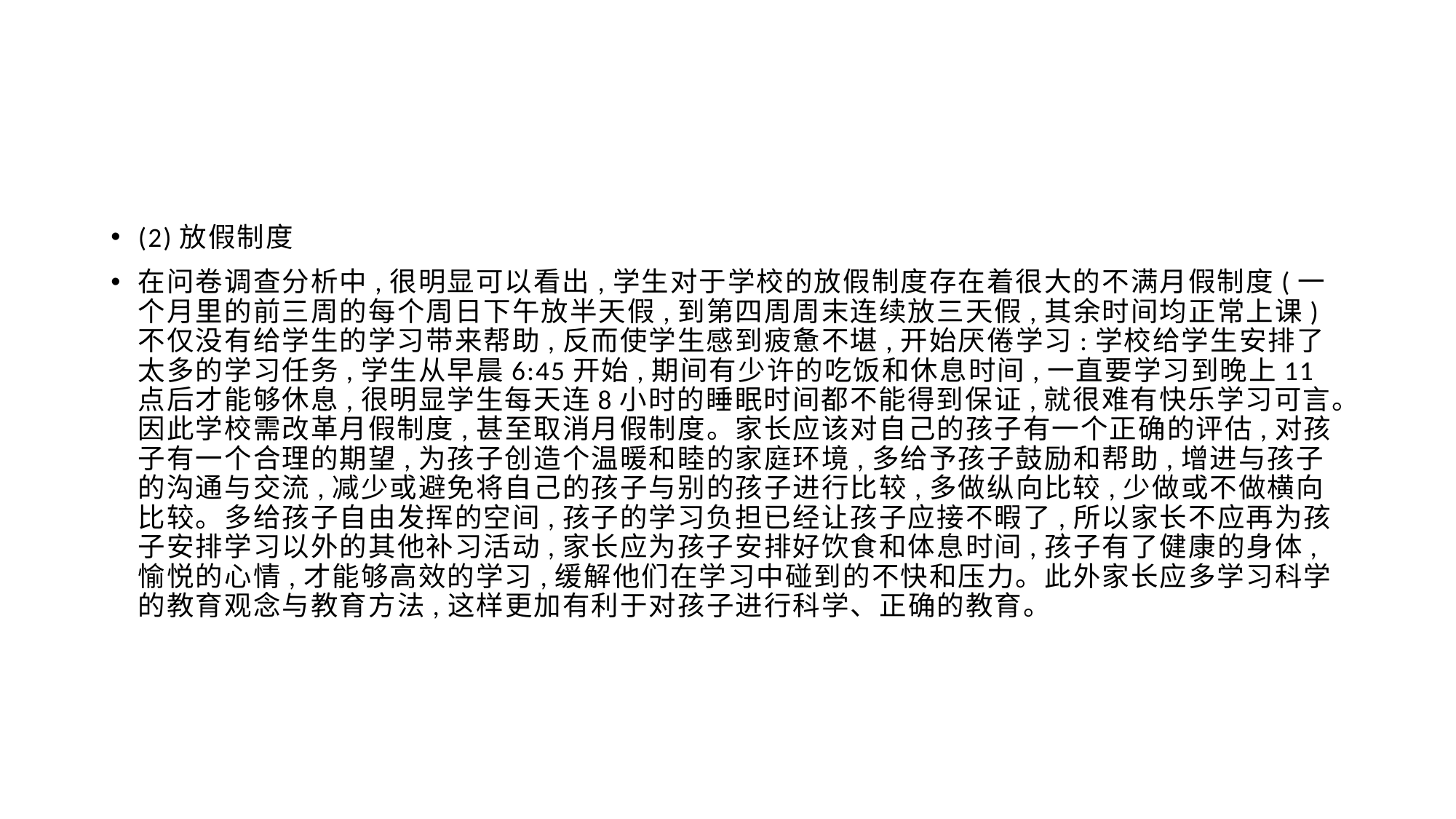

#
(2)放假制度
在问卷调查分析中,很明显可以看出,学生对于学校的放假制度存在着很大的不满月假制度(一个月里的前三周的每个周日下午放半天假,到第四周周末连续放三天假,其余时间均正常上课)不仅没有给学生的学习带来帮助,反而使学生感到疲惫不堪,开始厌倦学习:学校给学生安排了太多的学习任务,学生从早晨6:45开始,期间有少许的吃饭和休息时间,一直要学习到晚上11点后才能够休息,很明显学生每天连8小时的睡眠时间都不能得到保证,就很难有快乐学习可言。因此学校需改革月假制度,甚至取消月假制度。家长应该对自己的孩子有一个正确的评估,对孩子有一个合理的期望,为孩子创造个温暖和睦的家庭环境,多给予孩子鼓励和帮助,增进与孩子的沟通与交流,减少或避免将自己的孩子与别的孩子进行比较,多做纵向比较,少做或不做横向比较。多给孩子自由发挥的空间,孩子的学习负担已经让孩子应接不暇了,所以家长不应再为孩子安排学习以外的其他补习活动,家长应为孩子安排好饮食和体息时间,孩子有了健康的身体,愉悦的心情,才能够高效的学习,缓解他们在学习中碰到的不快和压力。此外家长应多学习科学的教育观念与教育方法,这样更加有利于对孩子进行科学、正确的教育。